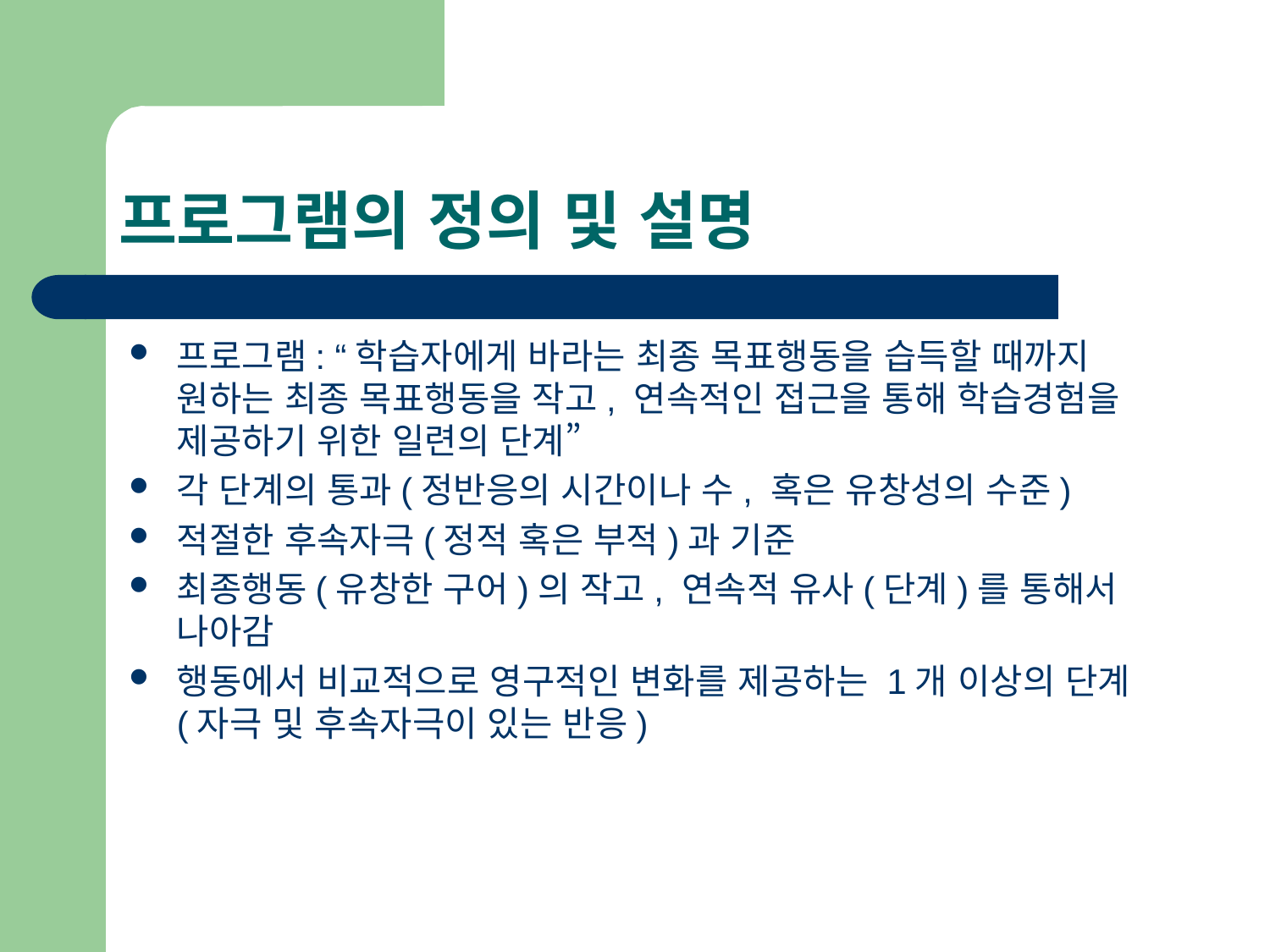

# 프로그램의 정의 및 설명
프로그램: “학습자에게 바라는 최종 목표행동을 습득할 때까지 원하는 최종 목표행동을 작고, 연속적인 접근을 통해 학습경험을 제공하기 위한 일련의 단계”
각 단계의 통과(정반응의 시간이나 수, 혹은 유창성의 수준)
적절한 후속자극(정적 혹은 부적)과 기준
최종행동(유창한 구어)의 작고, 연속적 유사(단계)를 통해서 나아감
행동에서 비교적으로 영구적인 변화를 제공하는 1개 이상의 단계(자극 및 후속자극이 있는 반응)